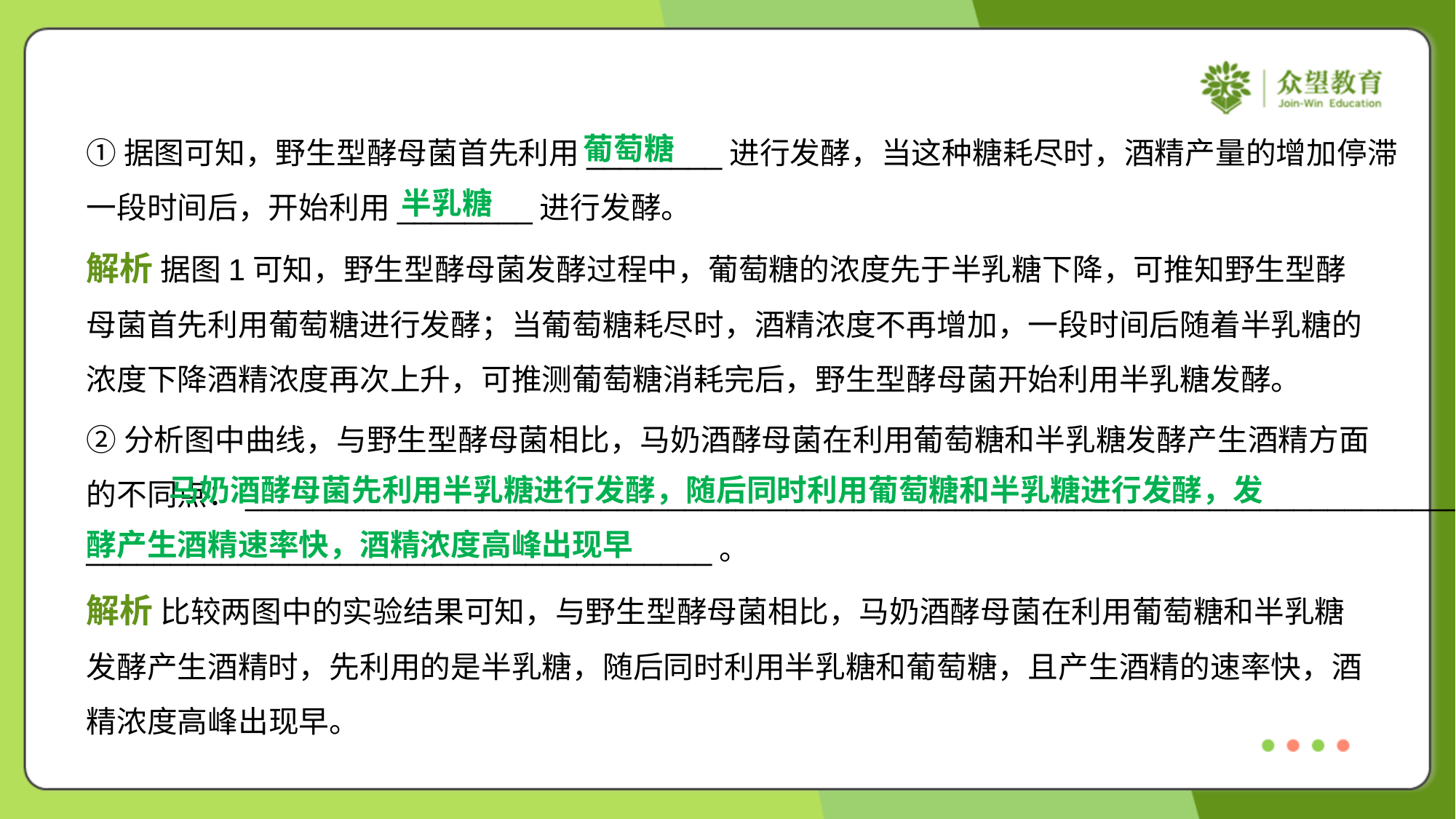

葡萄糖
①据图可知，野生型酵母菌首先利用________进行发酵，当这种糖耗尽时，酒精产量的增加停滞
一段时间后，开始利用________进行发酵。
半乳糖
解析 据图1可知，野生型酵母菌发酵过程中，葡萄糖的浓度先于半乳糖下降，可推知野生型酵
母菌首先利用葡萄糖进行发酵；当葡萄糖耗尽时，酒精浓度不再增加，一段时间后随着半乳糖的
浓度下降酒精浓度再次上升，可推测葡萄糖消耗完后，野生型酵母菌开始利用半乳糖发酵。
②分析图中曲线，与野生型酵母菌相比，马奶酒酵母菌在利用葡萄糖和半乳糖发酵产生酒精方面
的不同点：__________________________________________________________________________
_____________________________________。
           马奶酒酵母菌先利用半乳糖进行发酵，随后同时利用葡萄糖和半乳糖进行发酵，发
酵产生酒精速率快，酒精浓度高峰出现早
解析 比较两图中的实验结果可知，与野生型酵母菌相比，马奶酒酵母菌在利用葡萄糖和半乳糖
发酵产生酒精时，先利用的是半乳糖，随后同时利用半乳糖和葡萄糖，且产生酒精的速率快，酒
精浓度高峰出现早。